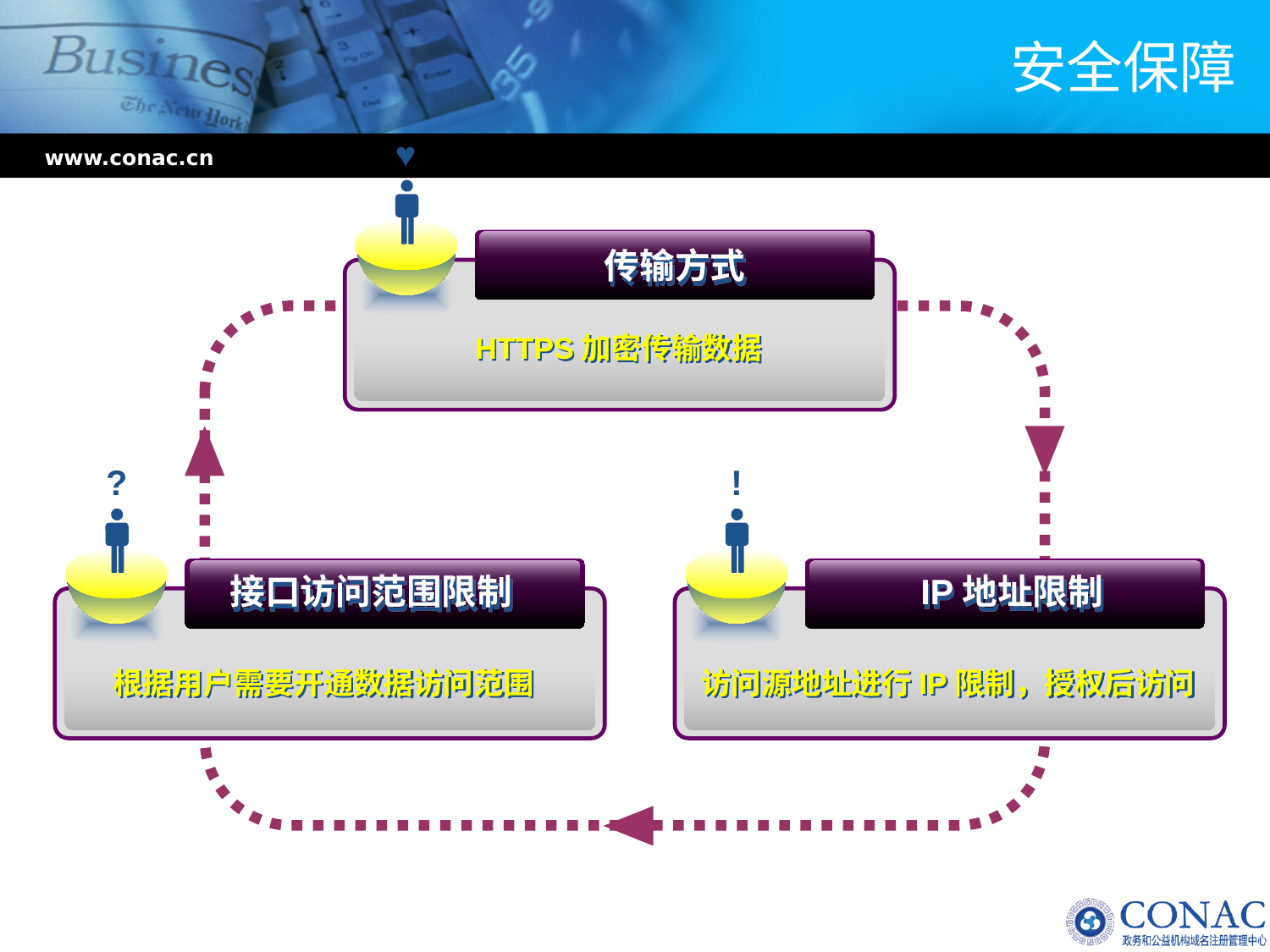

# 安全保障

♥
www.conac.cn

传输方式

HTTPS加密传输数据

?
!

接口访问范围限制
IP地址限制

根据用户需要开通数据访问范围
访问源地址进行IP限制，授权后访问